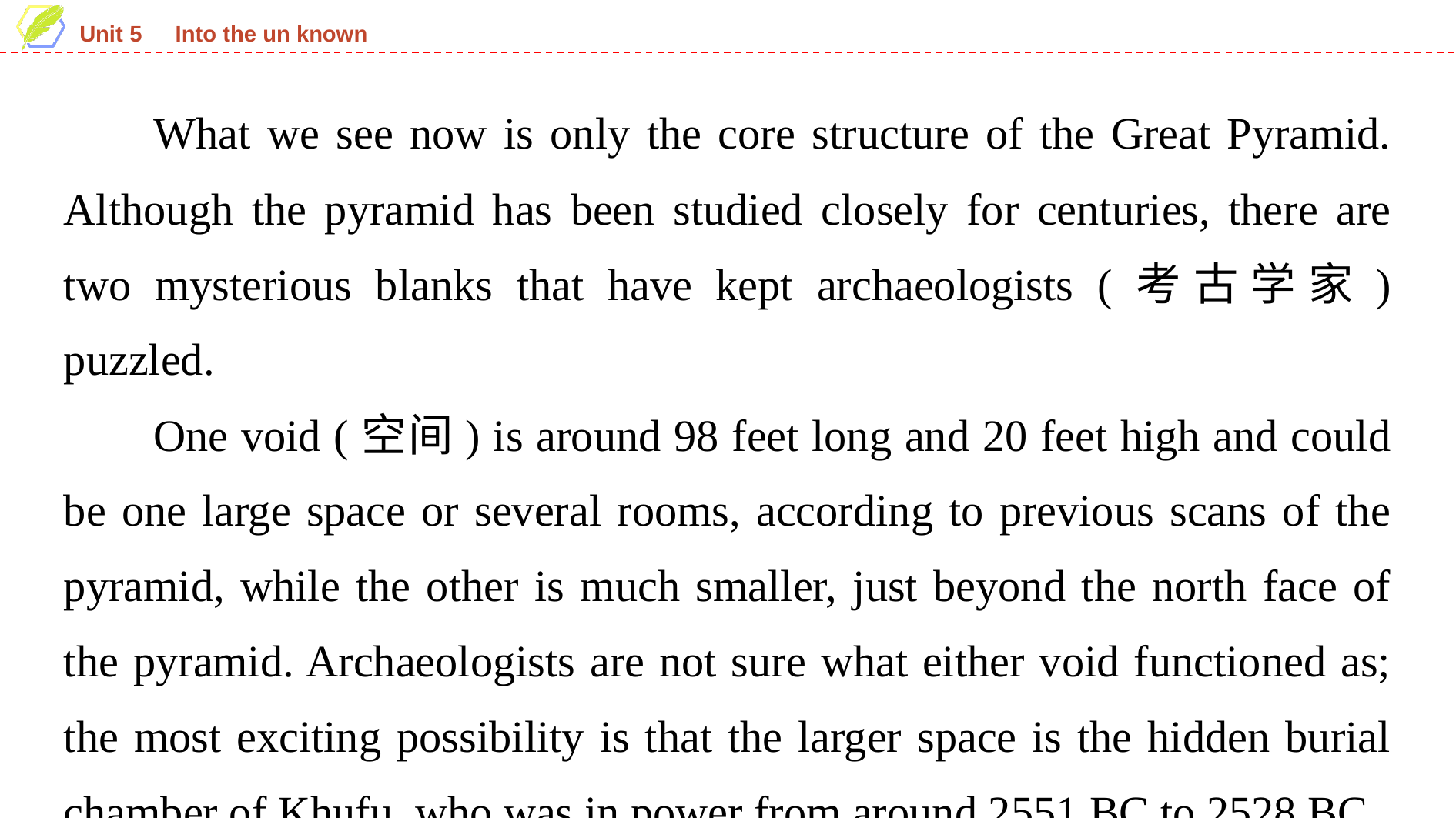

What we see now is only the core structure of the Great Pyramid. Although the pyramid has been studied closely for centuries, there are two mysterious blanks that have kept archaeologists (考古学家) puzzled.
One void (空间) is around 98 feet long and 20 feet high and could be one large space or several rooms, according to previous scans of the pyramid, while the other is much smaller, just beyond the north face of the pyramid. Archaeologists are not sure what either void functioned as; the most exciting possibility is that the larger space is the hidden burial chamber of Khufu, who was in power from around 2551 BC to 2528 BC.